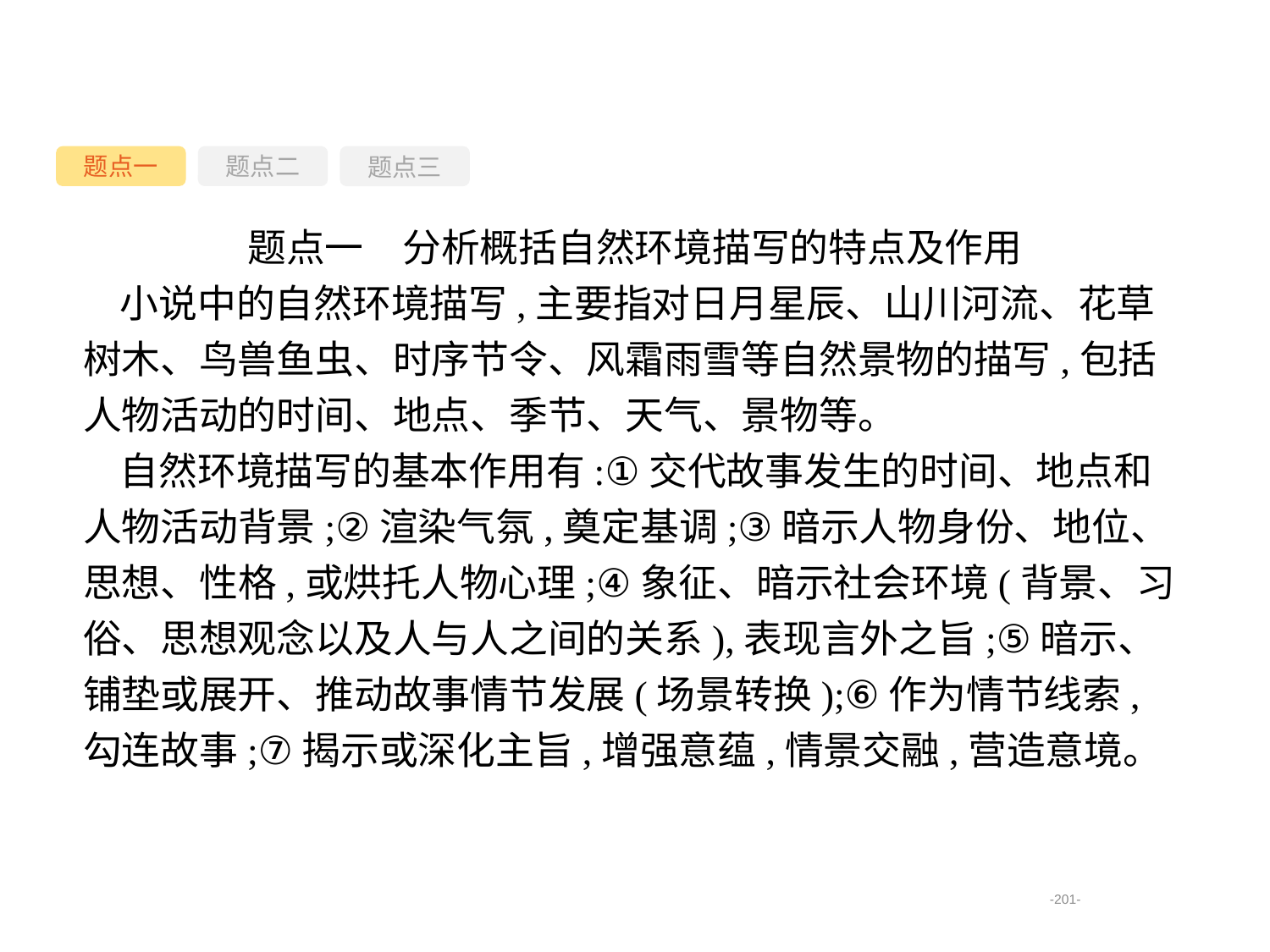

题点一
题点三
题点二
题点一　分析概括自然环境描写的特点及作用
小说中的自然环境描写,主要指对日月星辰、山川河流、花草树木、鸟兽鱼虫、时序节令、风霜雨雪等自然景物的描写,包括人物活动的时间、地点、季节、天气、景物等。
自然环境描写的基本作用有:①交代故事发生的时间、地点和人物活动背景;②渲染气氛,奠定基调;③暗示人物身份、地位、思想、性格,或烘托人物心理;④象征、暗示社会环境(背景、习俗、思想观念以及人与人之间的关系),表现言外之旨;⑤暗示、铺垫或展开、推动故事情节发展(场景转换);⑥作为情节线索,勾连故事;⑦揭示或深化主旨,增强意蕴,情景交融,营造意境。
-201-